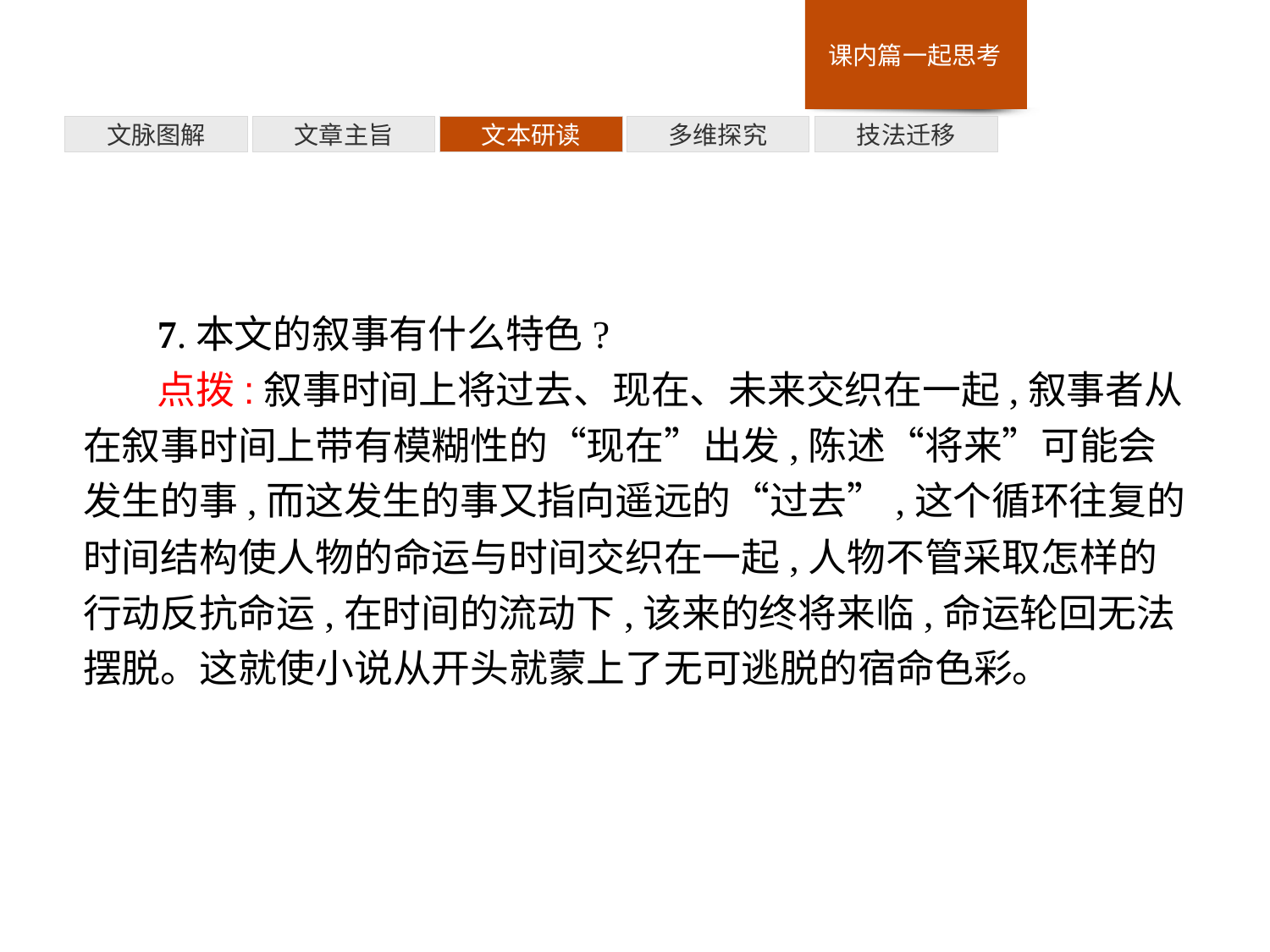

技法迁移
多维探究
文本研读
文章主旨
文脉图解
7.本文的叙事有什么特色?
点拨:叙事时间上将过去、现在、未来交织在一起,叙事者从在叙事时间上带有模糊性的“现在”出发,陈述“将来”可能会发生的事,而这发生的事又指向遥远的“过去”,这个循环往复的时间结构使人物的命运与时间交织在一起,人物不管采取怎样的行动反抗命运,在时间的流动下,该来的终将来临,命运轮回无法摆脱。这就使小说从开头就蒙上了无可逃脱的宿命色彩。